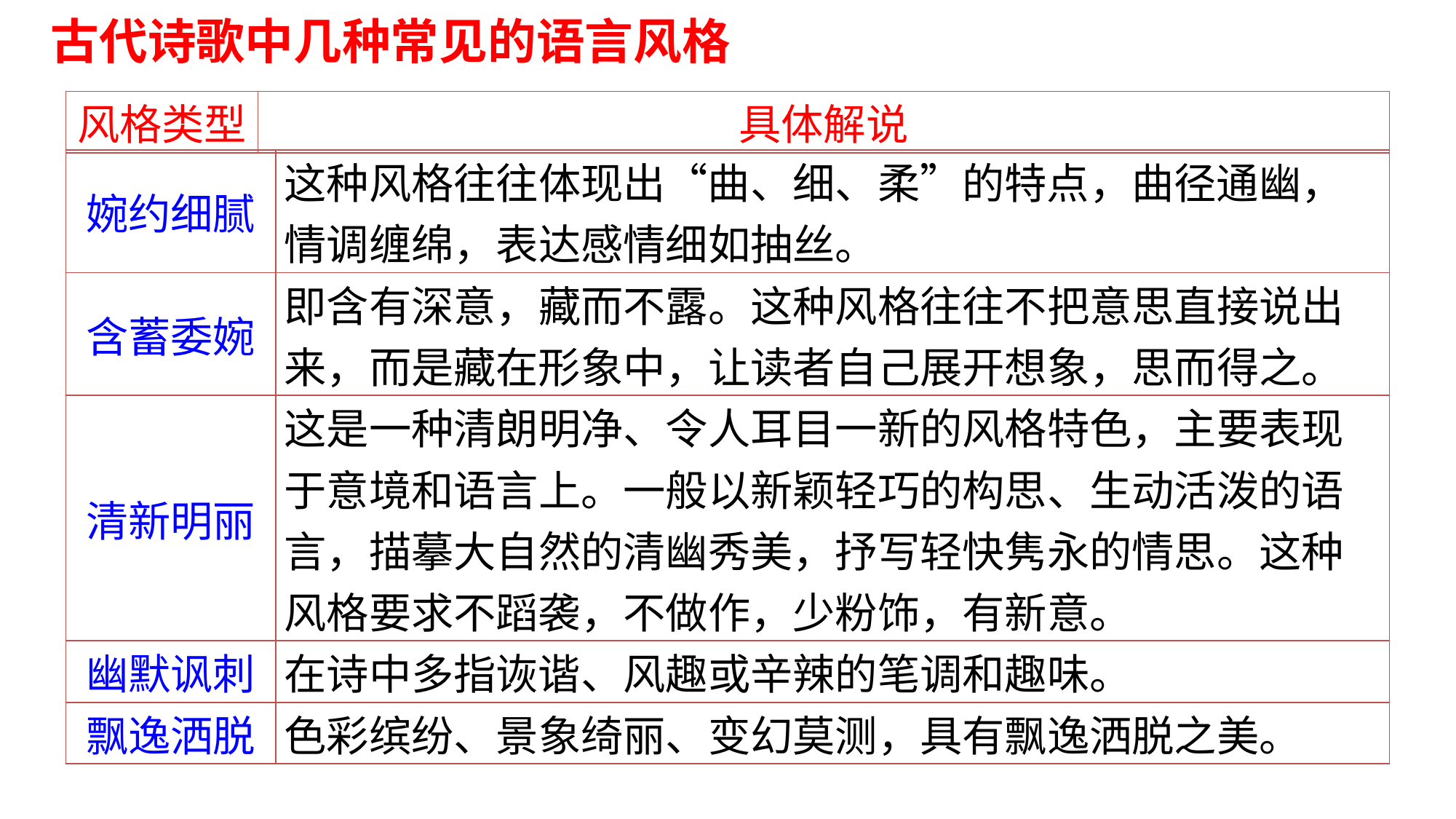

古代诗歌中几种常见的语言风格
| 风格类型 | 具体解说 |
| --- | --- |
| 婉约细腻 | 这种风格往往体现出“曲、细、柔”的特点，曲径通幽，情调缠绵，表达感情细如抽丝。 |
| --- | --- |
| 含蓄委婉 | 即含有深意，藏而不露。这种风格往往不把意思直接说出来，而是藏在形象中，让读者自己展开想象，思而得之。 |
| 清新明丽 | 这是一种清朗明净、令人耳目一新的风格特色，主要表现于意境和语言上。一般以新颖轻巧的构思、生动活泼的语言，描摹大自然的清幽秀美，抒写轻快隽永的情思。这种风格要求不蹈袭，不做作，少粉饰，有新意。 |
| 幽默讽刺 | 在诗中多指诙谐、风趣或辛辣的笔调和趣味。 |
| 飘逸洒脱 | 色彩缤纷、景象绮丽、变幻莫测，具有飘逸洒脱之美。 |